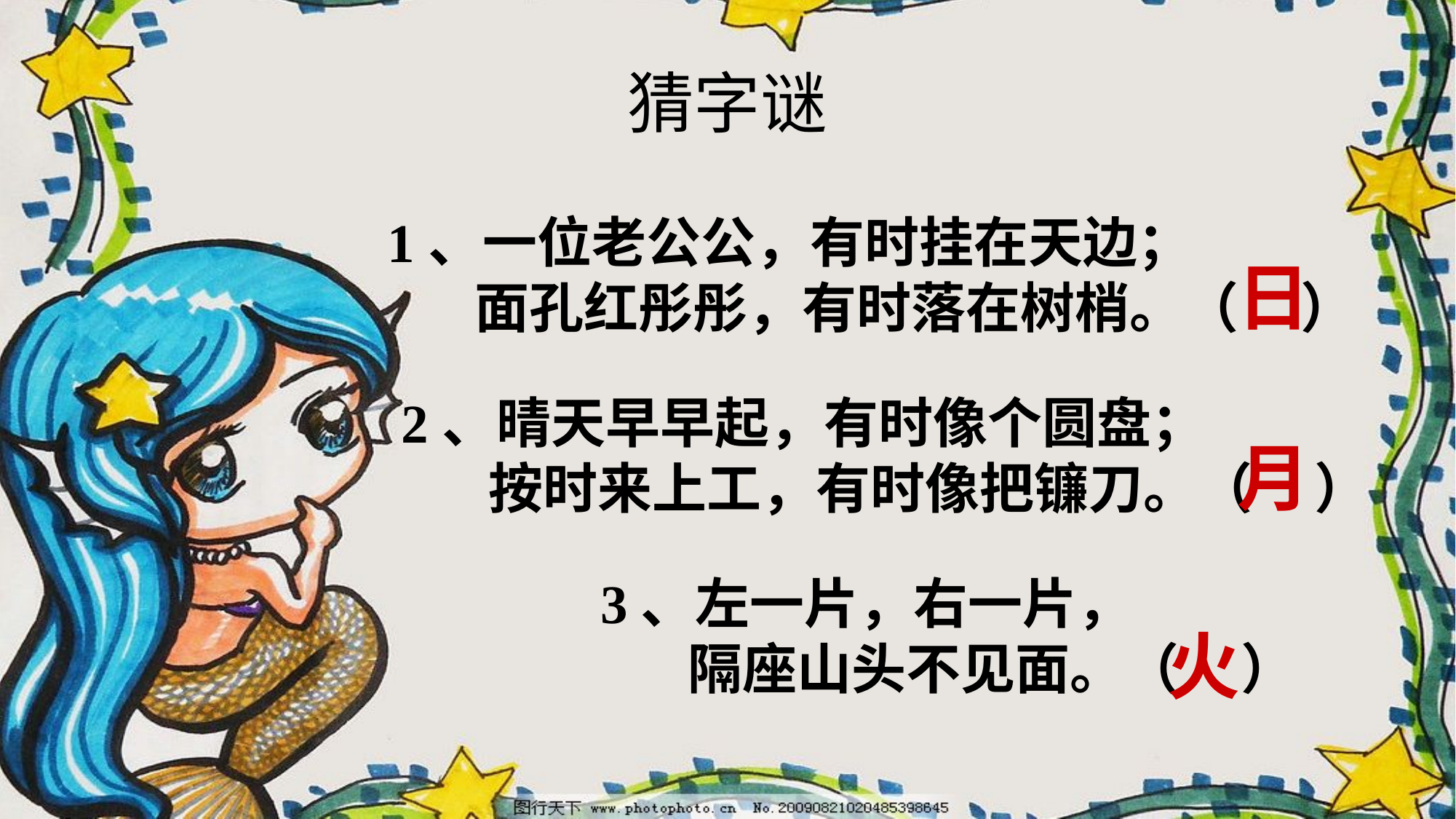

# 猜字谜
1、一位老公公，有时挂在天边；
      面孔红彤彤，有时落在树梢。（     ）
日
2、晴天早早起，有时像个圆盘；
      按时来上工，有时像把镰刀。（     ）
月
3、左一片，右一片，
      隔座山头不见面。（     ）
火